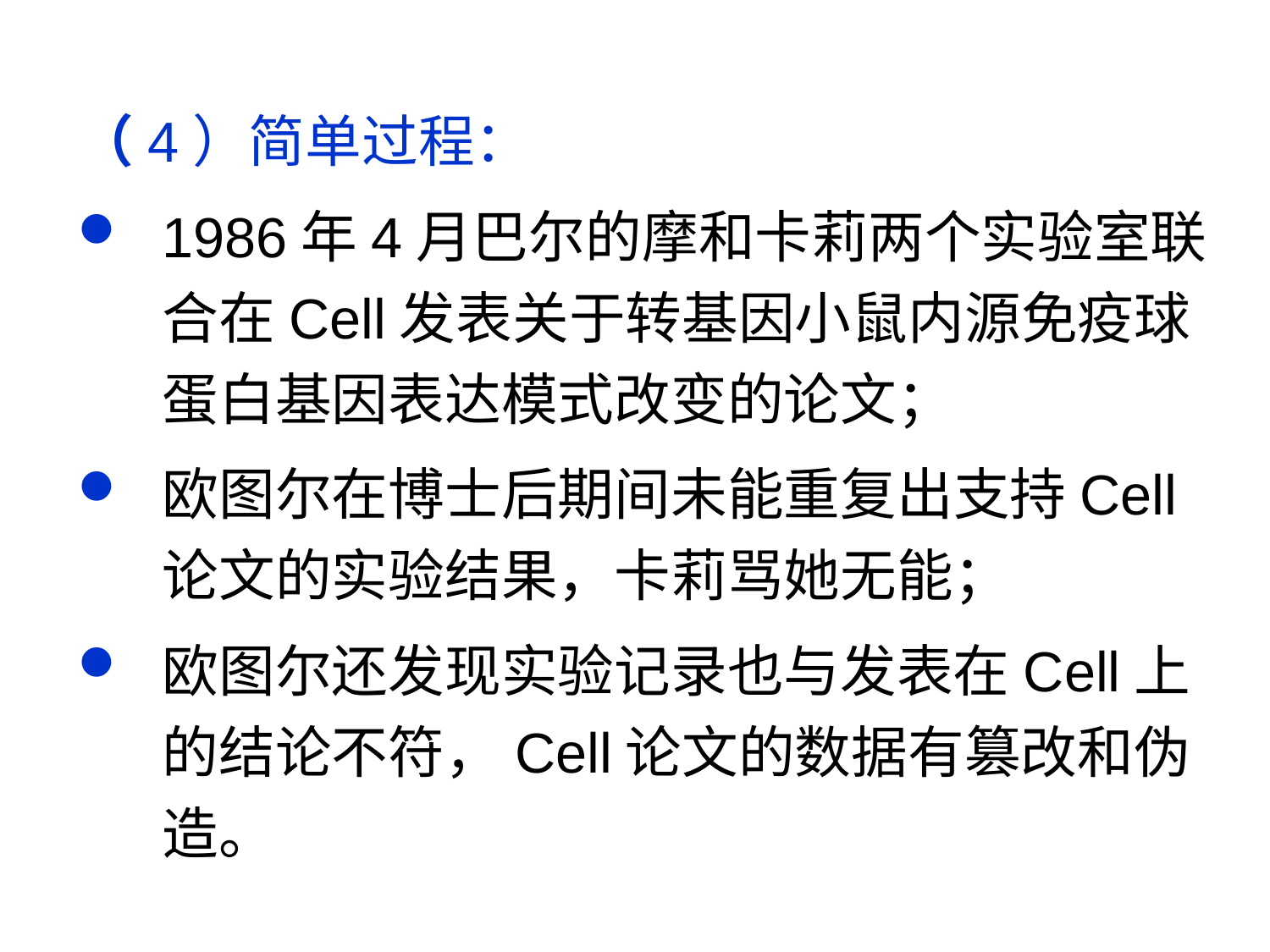

（4）简单过程：
1986年4月巴尔的摩和卡莉两个实验室联合在Cell发表关于转基因小鼠内源免疫球蛋白基因表达模式改变的论文；
欧图尔在博士后期间未能重复出支持Cell论文的实验结果，卡莉骂她无能；
欧图尔还发现实验记录也与发表在Cell上的结论不符，Cell论文的数据有篡改和伪造。